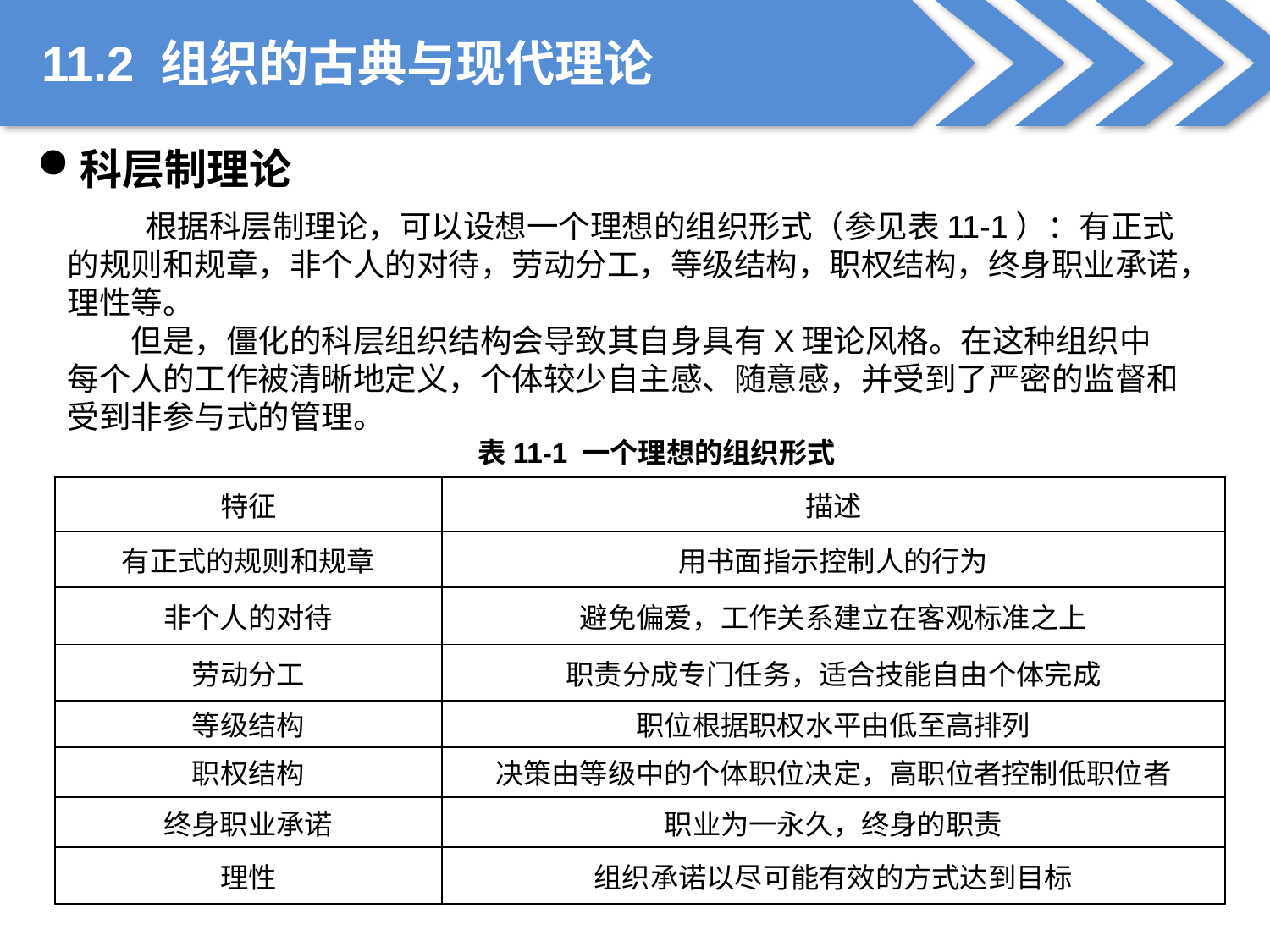

11.2 组织的古典与现代理论
科层制理论
 根据科层制理论，可以设想一个理想的组织形式（参见表11-1）：有正式的规则和规章，非个人的对待，劳动分工，等级结构，职权结构，终身职业承诺，理性等。
但是，僵化的科层组织结构会导致其自身具有X理论风格。在这种组织中每个人的工作被清晰地定义，个体较少自主感、随意感，并受到了严密的监督和受到非参与式的管理。
表11-1 一个理想的组织形式
| 特征 | 描述 |
| --- | --- |
| 有正式的规则和规章 | 用书面指示控制人的行为 |
| 非个人的对待 | 避免偏爱，工作关系建立在客观标准之上 |
| 劳动分工 | 职责分成专门任务，适合技能自由个体完成 |
| 等级结构 | 职位根据职权水平由低至高排列 |
| 职权结构 | 决策由等级中的个体职位决定，高职位者控制低职位者 |
| 终身职业承诺 | 职业为一永久，终身的职责 |
| 理性 | 组织承诺以尽可能有效的方式达到目标 |